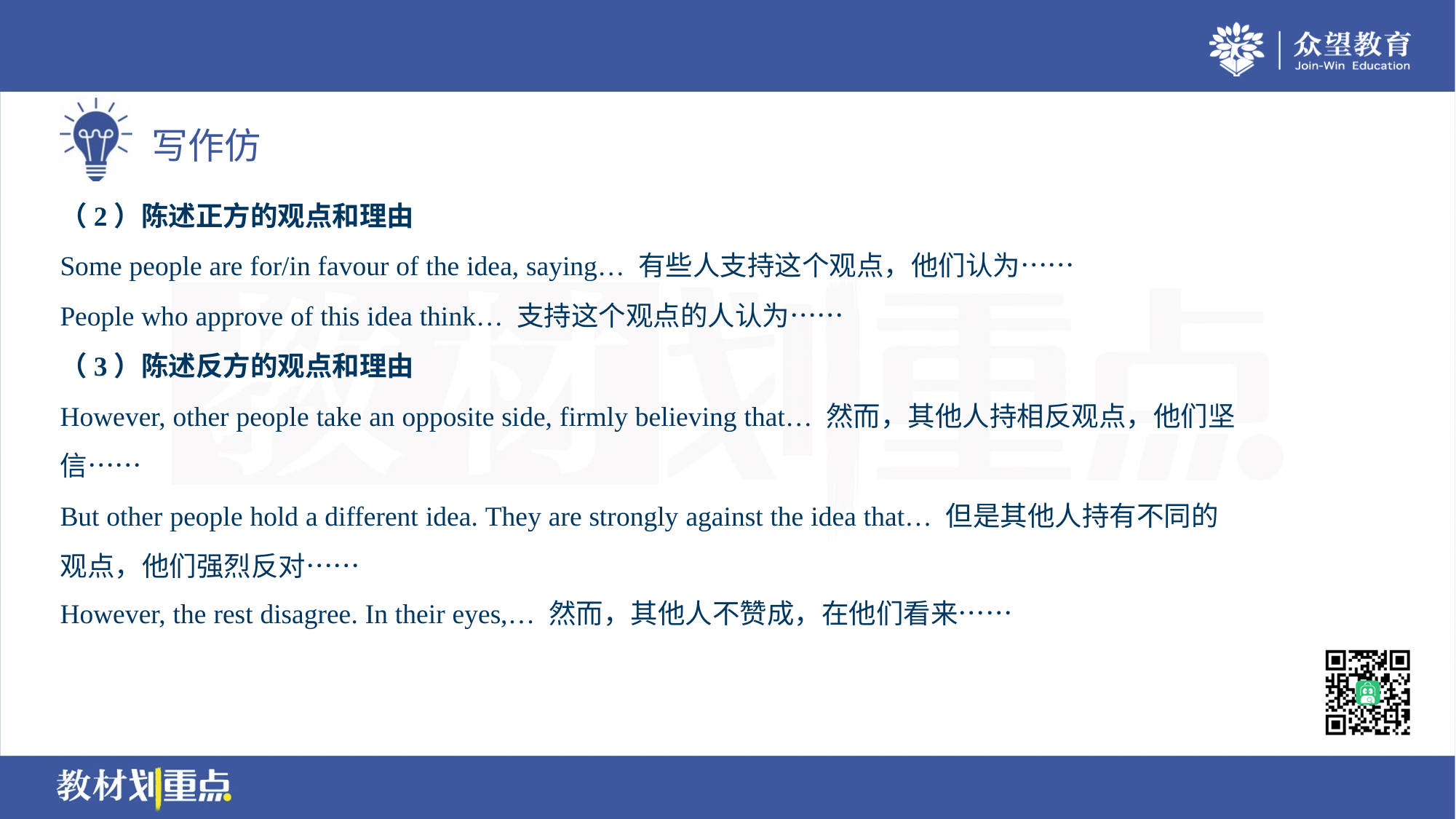

（2）陈述正方的观点和理由
Some people are for/in favour of the idea, saying… 有些人支持这个观点，他们认为……
People who approve of this idea think… 支持这个观点的人认为……
（3）陈述反方的观点和理由
However, other people take an opposite side, firmly believing that… 然而，其他人持相反观点，他们坚
信……
But other people hold a different idea. They are strongly against the idea that… 但是其他人持有不同的
观点，他们强烈反对……
However, the rest disagree. In their eyes,… 然而，其他人不赞成，在他们看来……